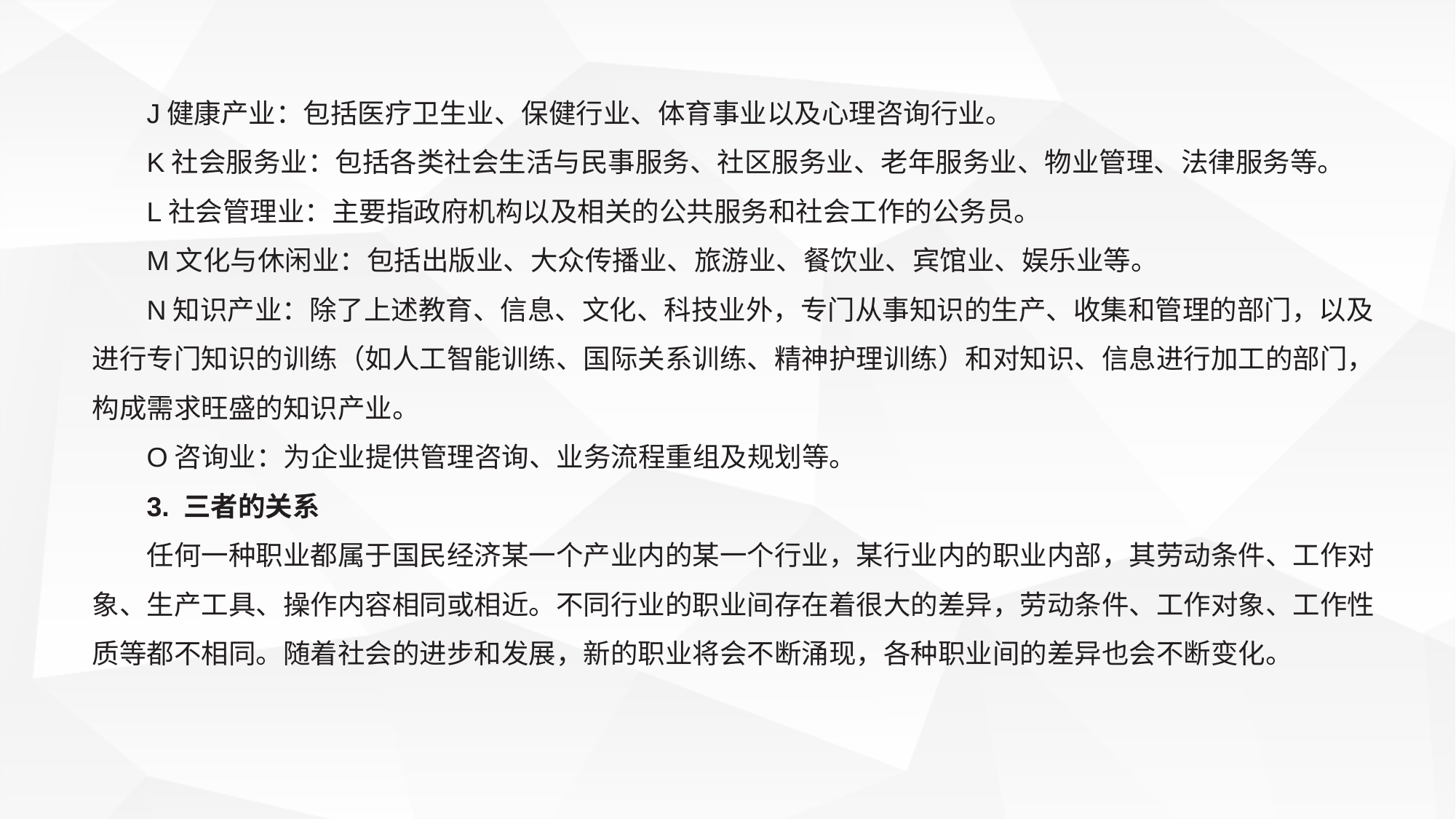

J健康产业：包括医疗卫生业、保健行业、体育事业以及心理咨询行业。
K社会服务业：包括各类社会生活与民事服务、社区服务业、老年服务业、物业管理、法律服务等。
L社会管理业：主要指政府机构以及相关的公共服务和社会工作的公务员。
M文化与休闲业：包括出版业、大众传播业、旅游业、餐饮业、宾馆业、娱乐业等。
N知识产业：除了上述教育、信息、文化、科技业外，专门从事知识的生产、收集和管理的部门，以及进行专门知识的训练（如人工智能训练、国际关系训练、精神护理训练）和对知识、信息进行加工的部门，构成需求旺盛的知识产业。
O咨询业：为企业提供管理咨询、业务流程重组及规划等。
3. 三者的关系
任何一种职业都属于国民经济某一个产业内的某一个行业，某行业内的职业内部，其劳动条件、工作对象、生产工具、操作内容相同或相近。不同行业的职业间存在着很大的差异，劳动条件、工作对象、工作性质等都不相同。随着社会的进步和发展，新的职业将会不断涌现，各种职业间的差异也会不断变化。